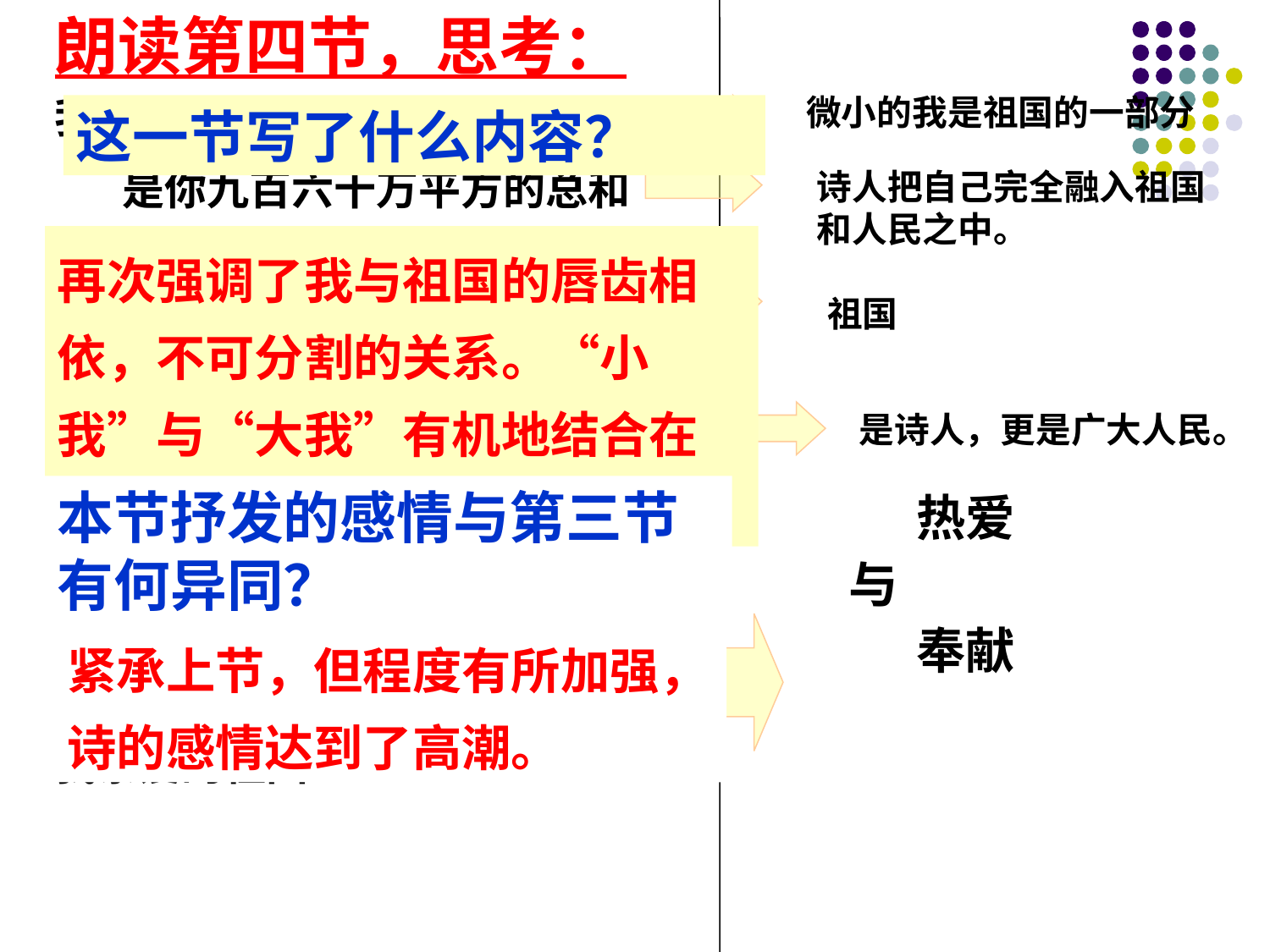

朗读第四节，思考：

我是你十万万分之一
是你九百六十万平方的总和
你以伤痕累累的乳房
喂养了
迷惘的我，深思的我，沸腾的我
那就从我的血肉之躯上
去取得
你的富饶，你的荣光，你的自由
—— 祖国啊
我亲爱的祖国

微小的我是祖国的一部分
这一节写了什么内容？

诗人把自己完全融入祖国和人民之中。
再次强调了我与祖国的唇齿相依，不可分割的关系。“小我”与“大我”有机地结合在一起。

祖国

是诗人，更是广大人民。

本节抒发的感情与第三节有何异同？
     热爱
与
     奉献

紧承上节，但程度有所加强，诗的感情达到了高潮。